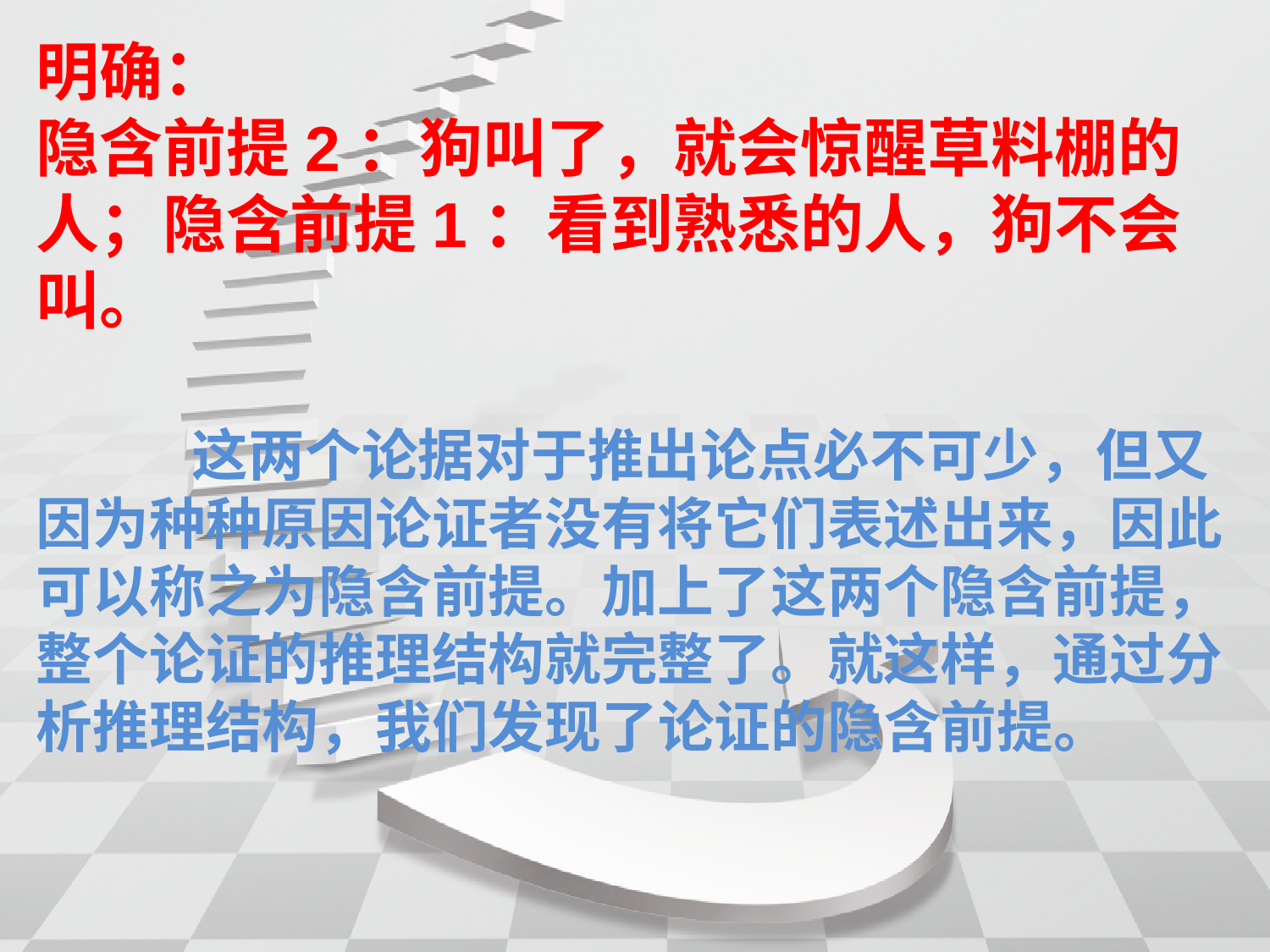

明确：
隐含前提2：狗叫了，就会惊醒草料棚的人；隐含前提1：看到熟悉的人，狗不会叫。

        这两个论据对于推出论点必不可少，但又因为种种原因论证者没有将它们表述出来，因此可以称之为隐含前提。加上了这两个隐含前提，整个论证的推理结构就完整了。就这样，通过分析推理结构，我们发现了论证的隐含前提。